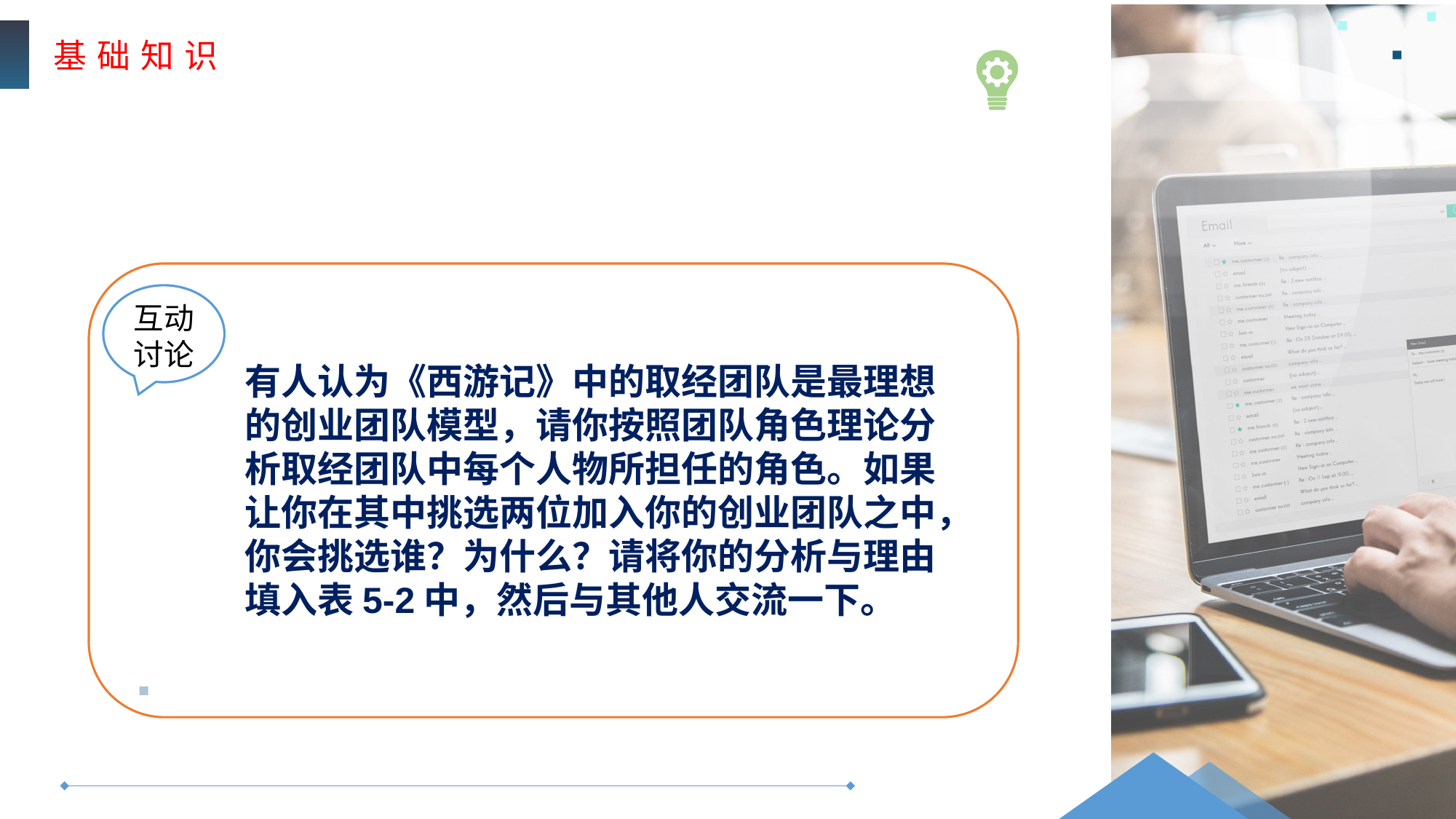

基 础 知 识

互动
讨论
有人认为《西游记》中的取经团队是最理想的创业团队模型，请你按照团队角色理论分析取经团队中每个人物所担任的角色。如果让你在其中挑选两位加入你的创业团队之中，你会挑选谁？为什么？请将你的分析与理由填入表5-2中，然后与其他人交流一下。